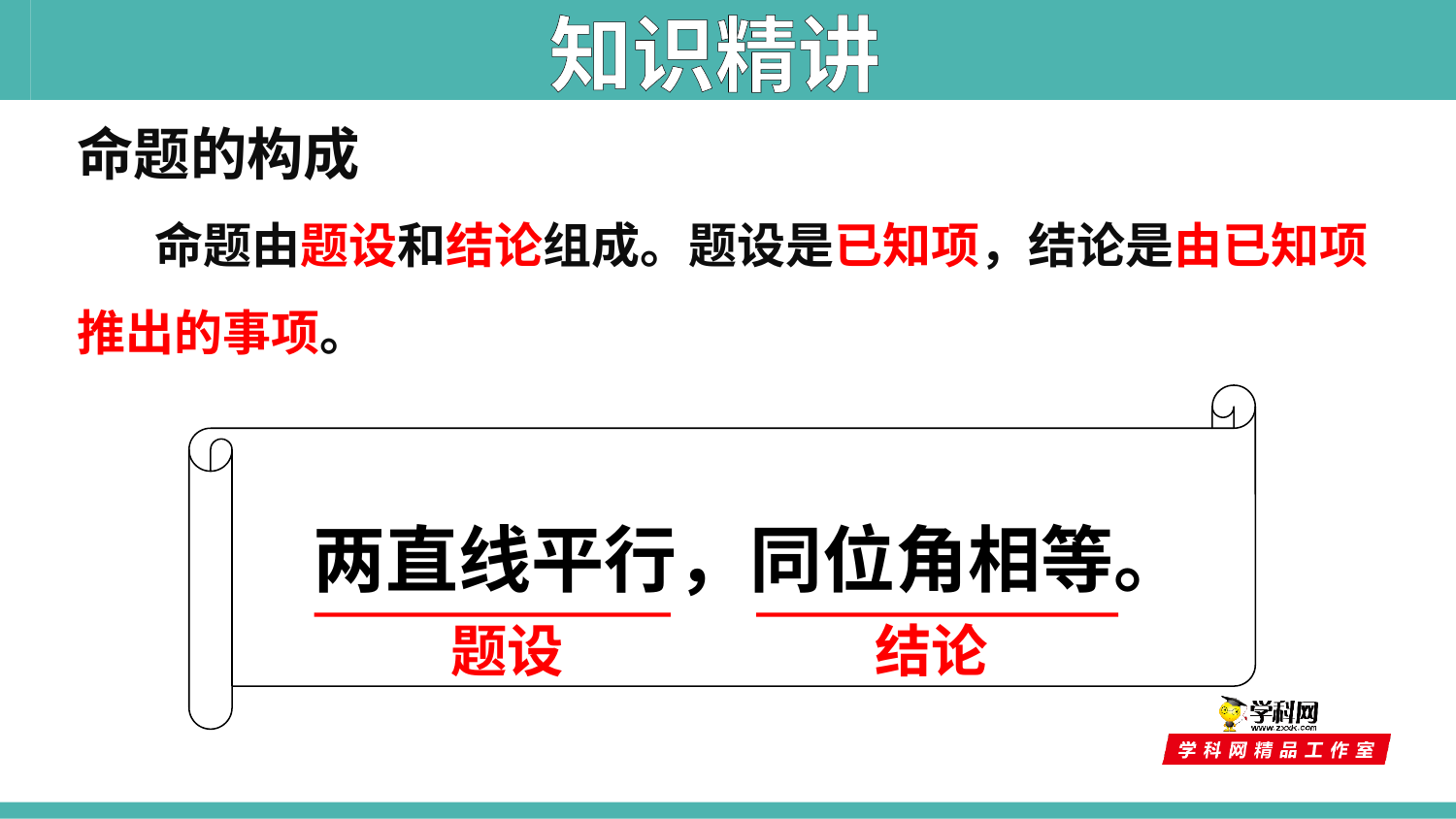

知识精讲
命题的构成
      命题由题设和结论组成。题设是已知项，结论是由已知项推出的事项。
   两直线平行，同位角相等。
题设
结论